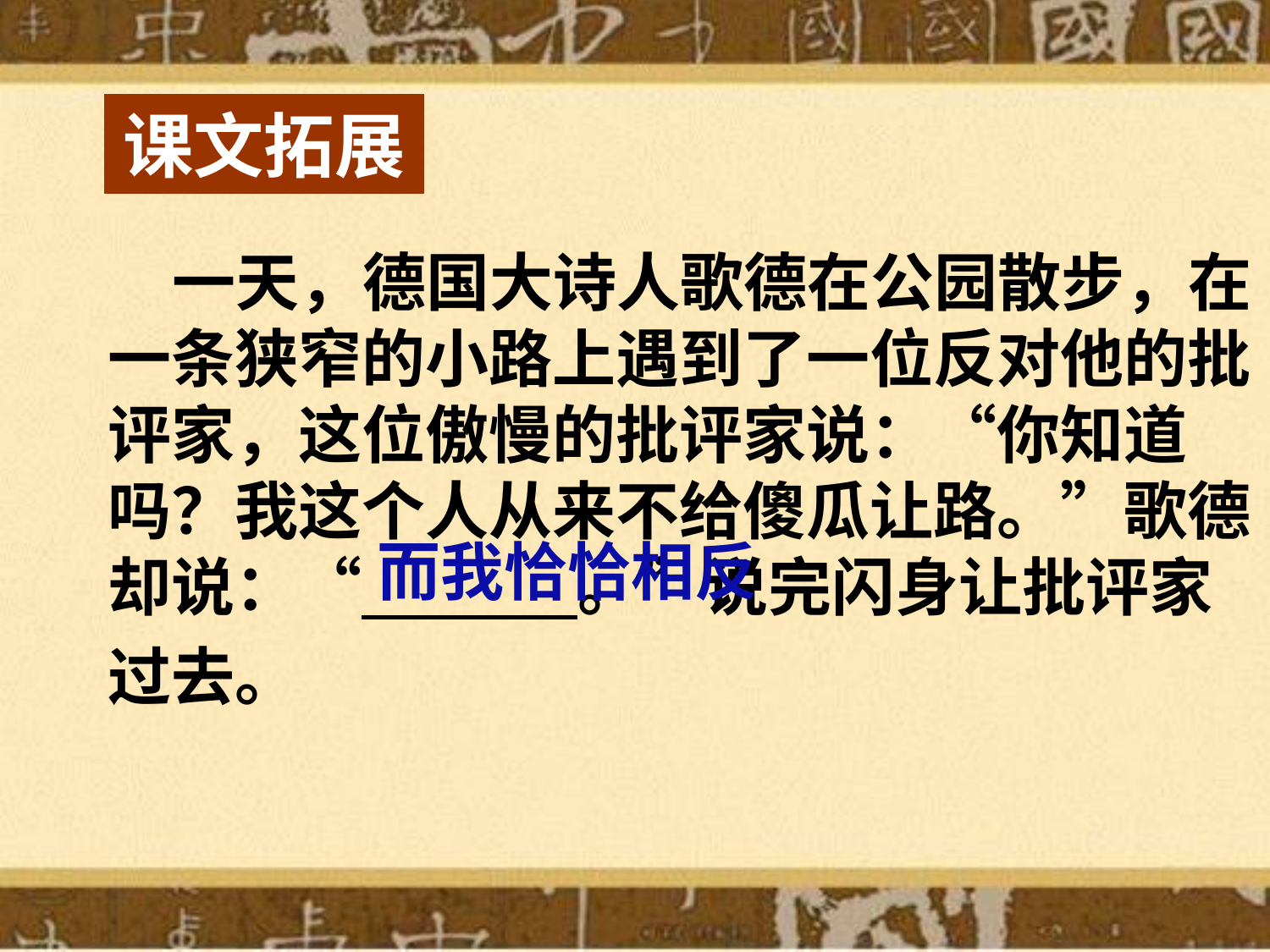

课文拓展
    一天，德国大诗人歌德在公园散步，在一条狭窄的小路上遇到了一位反对他的批评家，这位傲慢的批评家说：“你知道吗？我这个人从来不给傻瓜让路。”歌德却说：“               。”说完闪身让批评家过去。
 而我恰恰相反